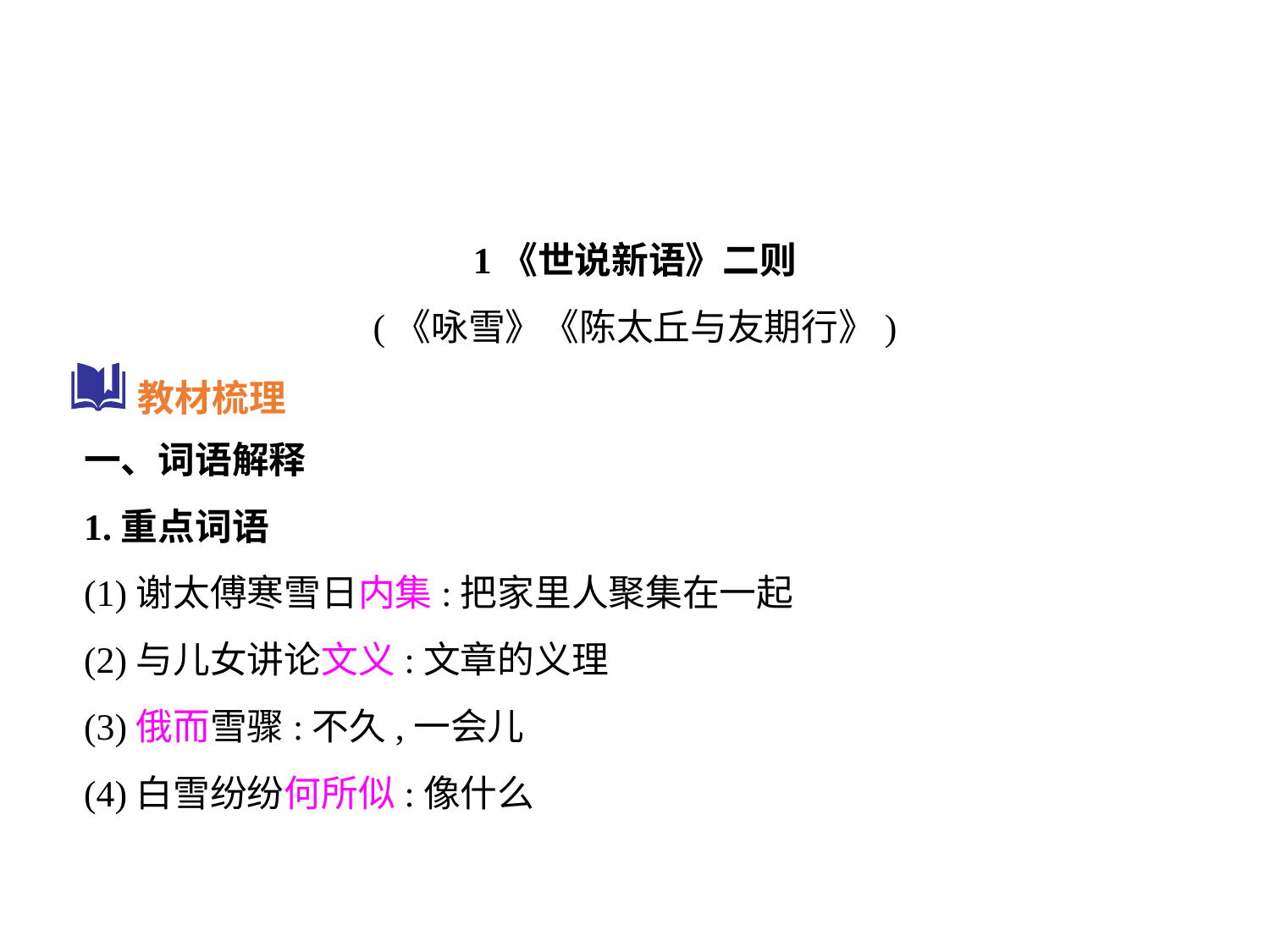

1《世说新语》二则
(《咏雪》《陈太丘与友期行》)

一、词语解释
1.重点词语
(1)谢太傅寒雪日内集:把家里人聚集在一起
(2)与儿女讲论文义:文章的义理
(3)俄而雪骤:不久,一会儿
(4)白雪纷纷何所似:像什么
教材梳理